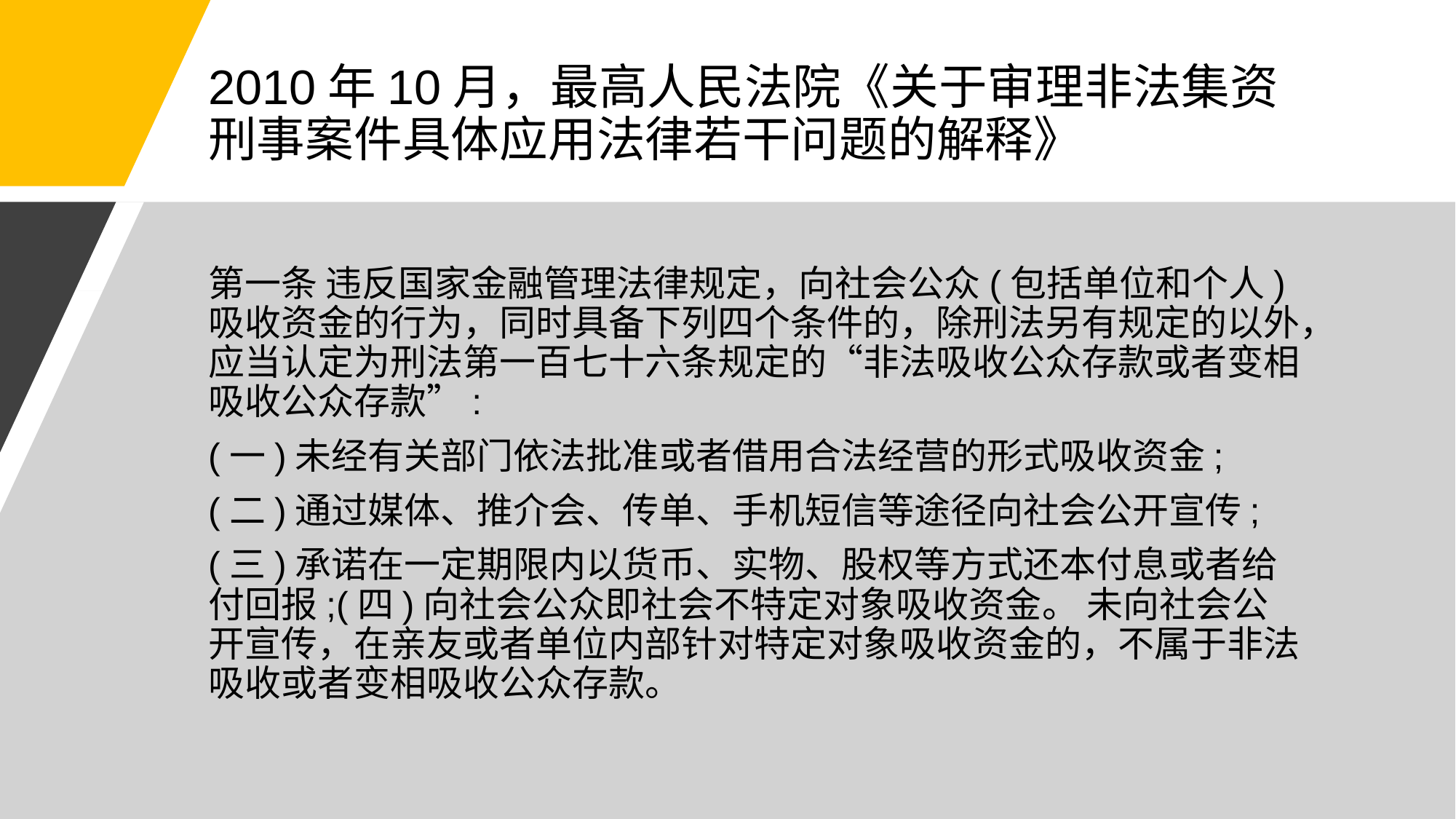

# 2010年10月，最高人民法院《关于审理非法集资刑事案件具体应用法律若干问题的解释》

第一条 违反国家金融管理法律规定，向社会公众(包括单位和个人)吸收资金的行为，同时具备下列四个条件的，除刑法另有规定的以外，应当认定为刑法第一百七十六条规定的“非法吸收公众存款或者变相吸收公众存款”:
(一)未经有关部门依法批准或者借用合法经营的形式吸收资金;
(二)通过媒体、推介会、传单、手机短信等途径向社会公开宣传;
(三)承诺在一定期限内以货币、实物、股权等方式还本付息或者给付回报;(四)向社会公众即社会不特定对象吸收资金。 未向社会公开宣传，在亲友或者单位内部针对特定对象吸收资金的，不属于非法吸收或者变相吸收公众存款。